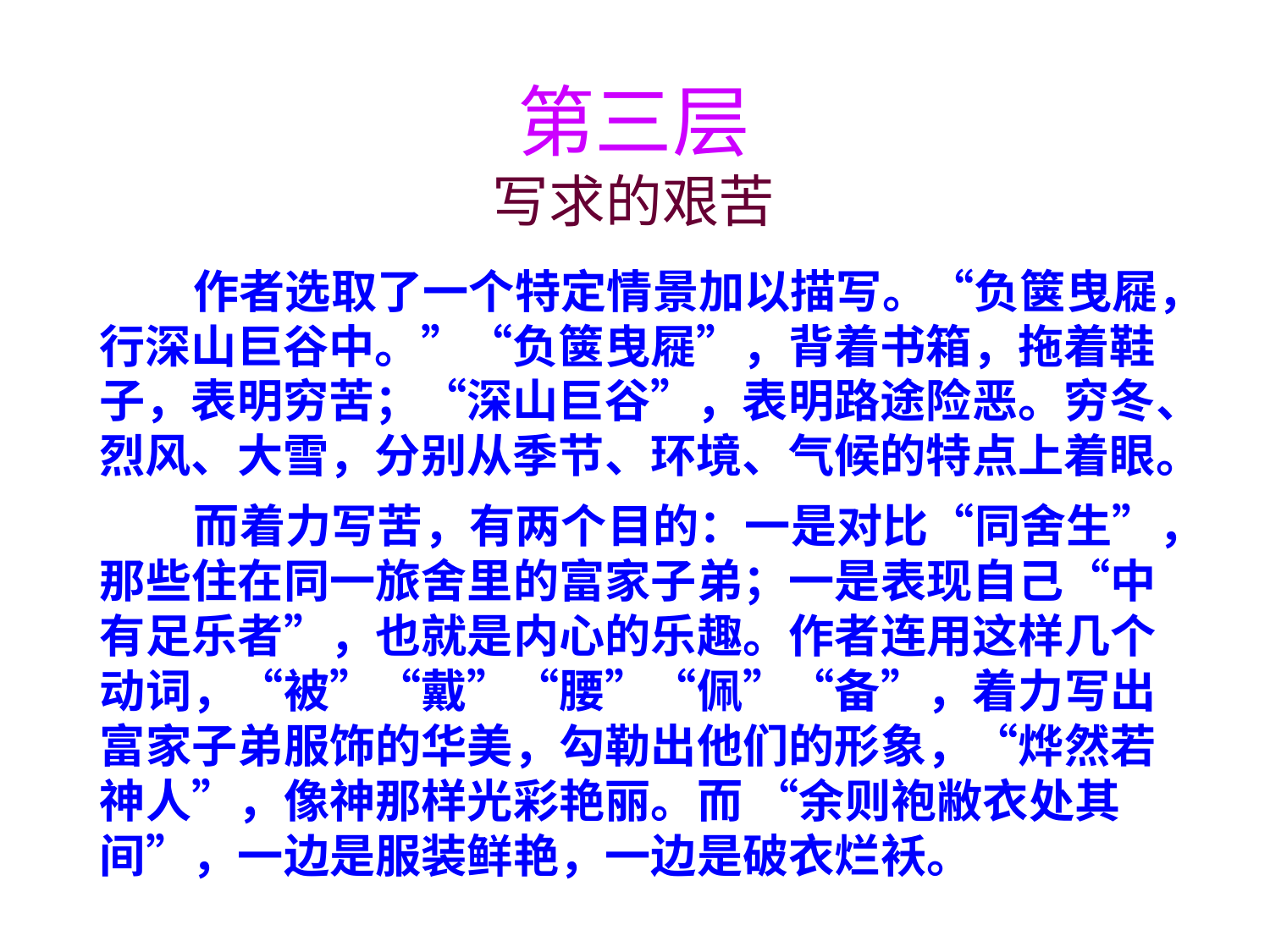

第三层
写求的艰苦
        作者选取了一个特定情景加以描写。“负箧曳屣，行深山巨谷中。”“负箧曳屣”，背着书箱，拖着鞋子，表明穷苦；“深山巨谷”，表明路途险恶。穷冬、烈风、大雪，分别从季节、环境、气候的特点上着眼。
        而着力写苦，有两个目的：一是对比“同舍生”，那些住在同一旅舍里的富家子弟；一是表现自己“中有足乐者”，也就是内心的乐趣。作者连用这样几个动词，“被”“戴”“腰”“佩”“备”，着力写出富家子弟服饰的华美，勾勒出他们的形象，“烨然若神人”，像神那样光彩艳丽。而 “余则袍敝衣处其间”，一边是服装鲜艳，一边是破衣烂袄。